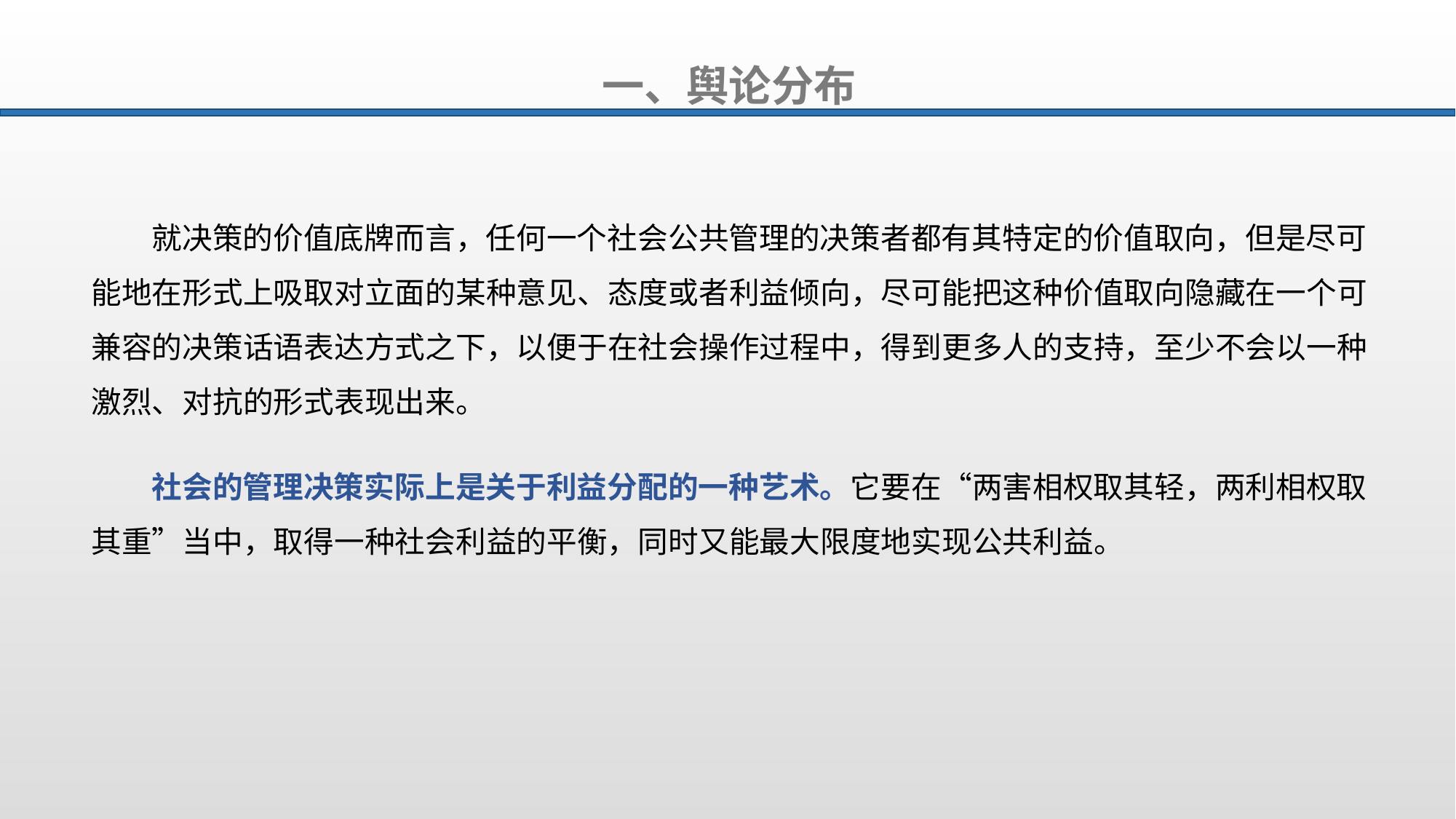

一、舆论分布

就决策的价值底牌而言，任何一个社会公共管理的决策者都有其特定的价值取向，但是尽可能地在形式上吸取对立面的某种意见、态度或者利益倾向，尽可能把这种价值取向隐藏在一个可兼容的决策话语表达方式之下，以便于在社会操作过程中，得到更多人的支持，至少不会以一种激烈、对抗的形式表现出来。
社会的管理决策实际上是关于利益分配的一种艺术。它要在“两害相权取其轻，两利相权取其重”当中，取得一种社会利益的平衡，同时又能最大限度地实现公共利益。